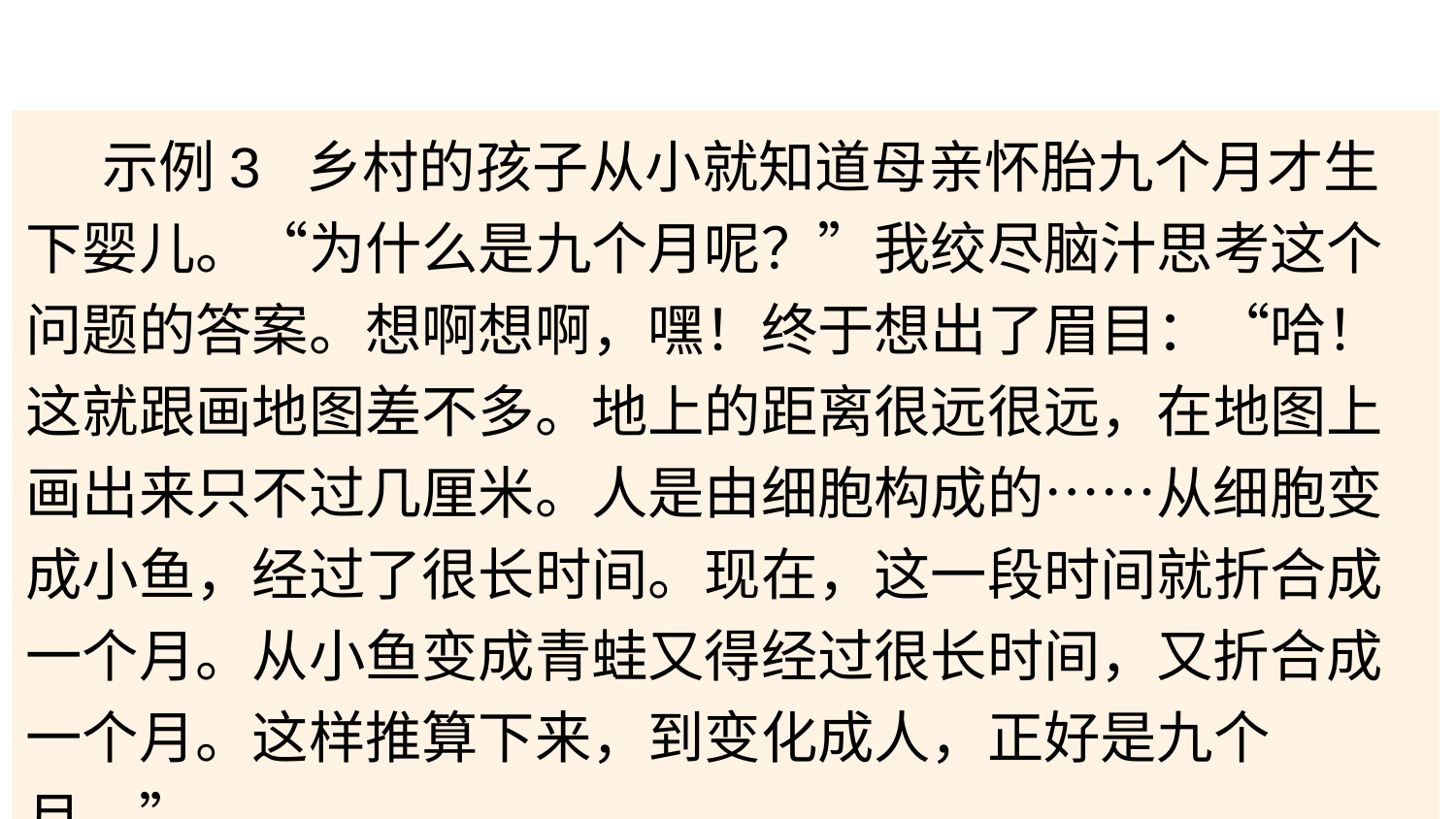

示例3  乡村的孩子从小就知道母亲怀胎九个月才生下婴儿。“为什么是九个月呢？”我绞尽脑汁思考这个问题的答案。想啊想啊，嘿！终于想出了眉目：“哈！这就跟画地图差不多。地上的距离很远很远，在地图上画出来只不过几厘米。人是由细胞构成的……从细胞变成小鱼，经过了很长时间。现在，这一段时间就折合成一个月。从小鱼变成青蛙又得经过很长时间，又折合成一个月。这样推算下来，到变化成人，正好是九个月。”